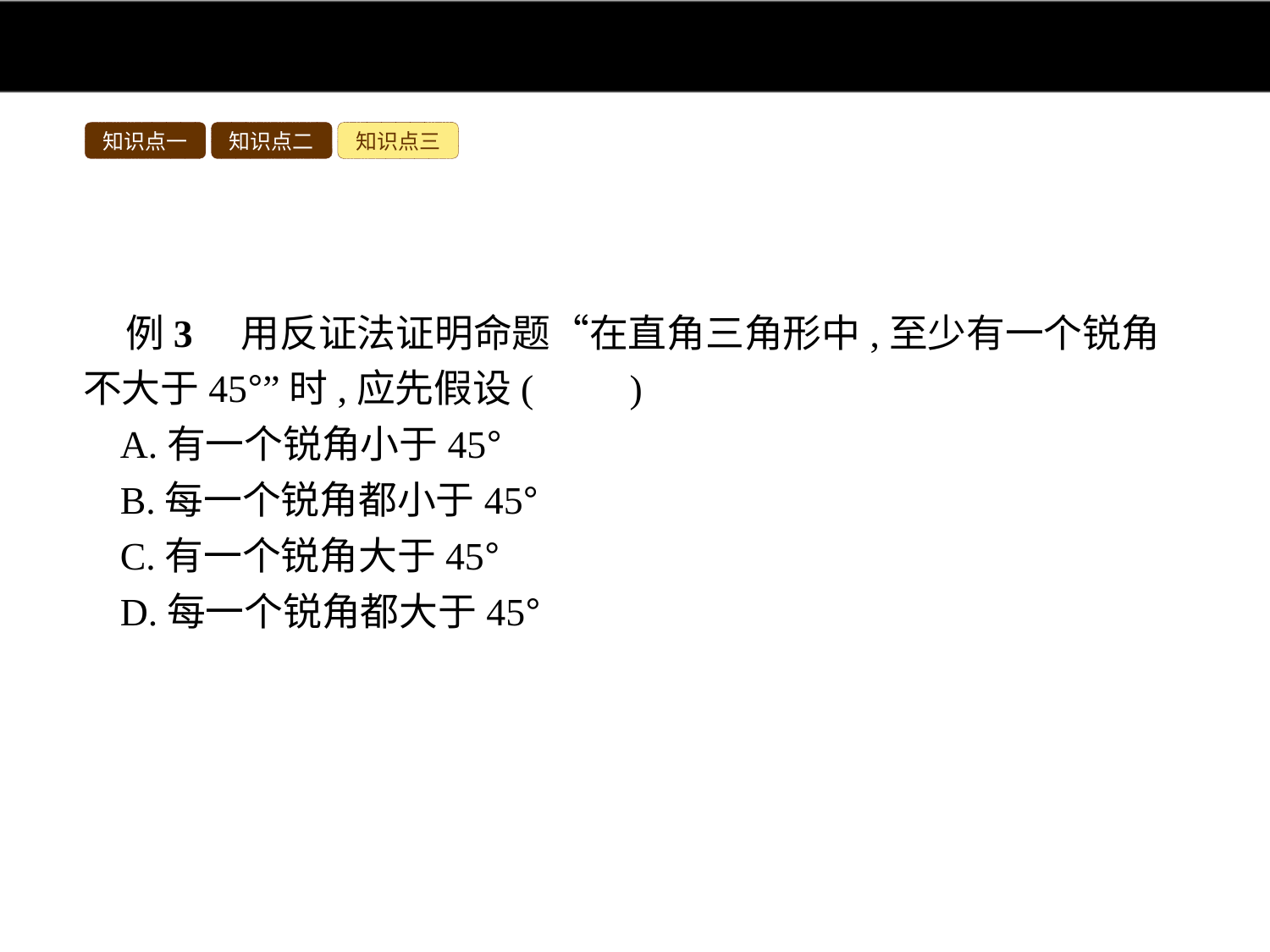

知识点一
知识点二
知识点三
例3　用反证法证明命题“在直角三角形中,至少有一个锐角不大于45°”时,应先假设(　　)
A.有一个锐角小于45°
B.每一个锐角都小于45°
C.有一个锐角大于45°
D.每一个锐角都大于45°
答案:D